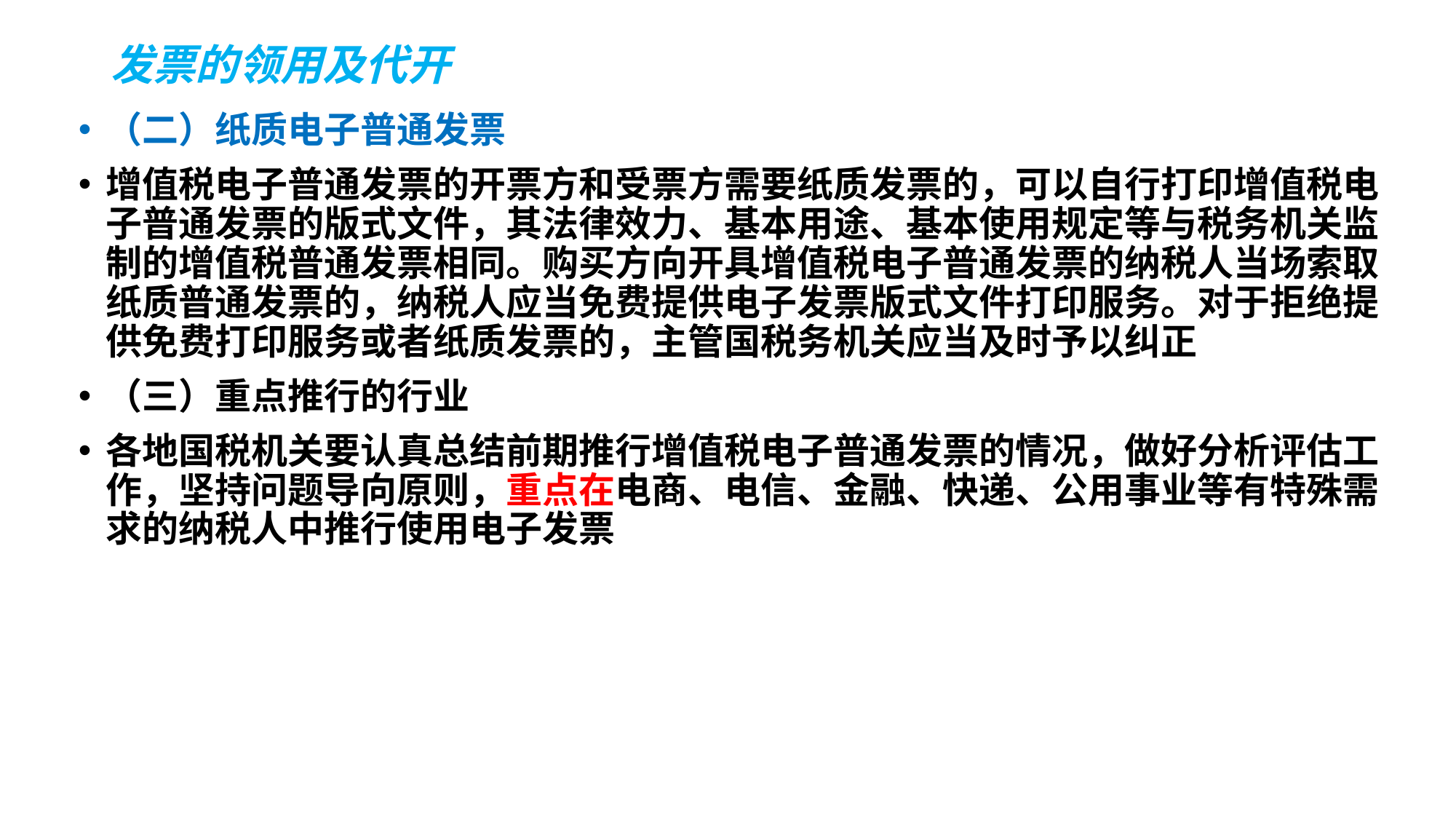

# 发票的领用及代开
（二）纸质电子普通发票
增值税电子普通发票的开票方和受票方需要纸质发票的，可以自行打印增值税电子普通发票的版式文件，其法律效力、基本用途、基本使用规定等与税务机关监制的增值税普通发票相同。购买方向开具增值税电子普通发票的纳税人当场索取纸质普通发票的，纳税人应当免费提供电子发票版式文件打印服务。对于拒绝提供免费打印服务或者纸质发票的，主管国税务机关应当及时予以纠正
（三）重点推行的行业
各地国税机关要认真总结前期推行增值税电子普通发票的情况，做好分析评估工作，坚持问题导向原则，重点在电商、电信、金融、快递、公用事业等有特殊需求的纳税人中推行使用电子发票